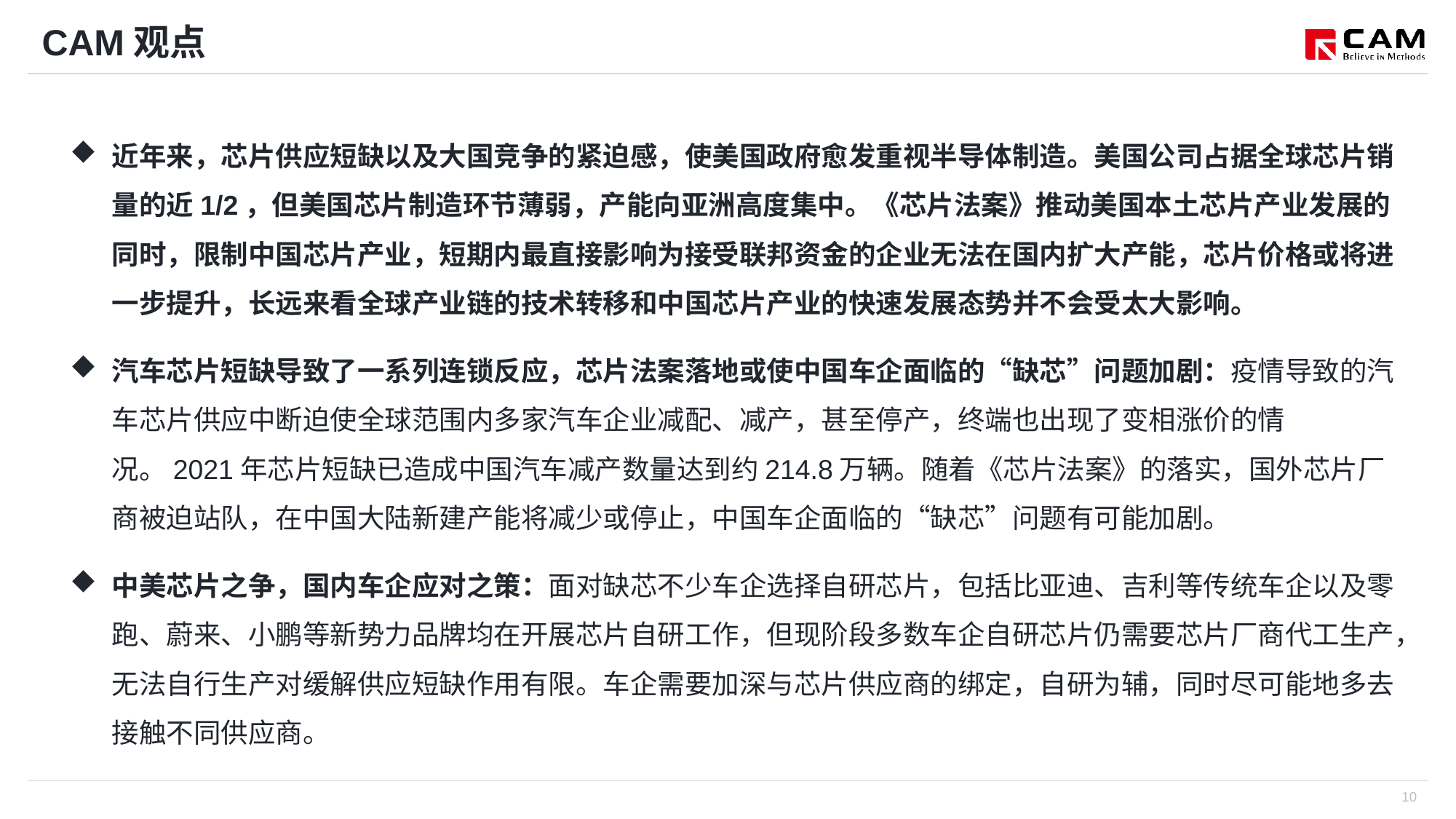

# CAM观点
近年来，芯片供应短缺以及大国竞争的紧迫感，使美国政府愈发重视半导体制造。美国公司占据全球芯片销量的近1/2，但美国芯片制造环节薄弱，产能向亚洲高度集中。《芯片法案》推动美国本土芯片产业发展的同时，限制中国芯片产业，短期内最直接影响为接受联邦资金的企业无法在国内扩大产能，芯片价格或将进一步提升，长远来看全球产业链的技术转移和中国芯片产业的快速发展态势并不会受太大影响。
汽车芯片短缺导致了一系列连锁反应，芯片法案落地或使中国车企面临的“缺芯”问题加剧：疫情导致的汽车芯片供应中断迫使全球范围内多家汽车企业减配、减产，甚至停产，终端也出现了变相涨价的情况。2021年芯片短缺已造成中国汽车减产数量达到约214.8万辆。随着《芯片法案》的落实，国外芯片厂商被迫站队，在中国大陆新建产能将减少或停止，中国车企面临的“缺芯”问题有可能加剧。
中美芯片之争，国内车企应对之策：面对缺芯不少车企选择自研芯片，包括比亚迪、吉利等传统车企以及零跑、蔚来、小鹏等新势力品牌均在开展芯片自研工作，但现阶段多数车企自研芯片仍需要芯片厂商代工生产，无法自行生产对缓解供应短缺作用有限。车企需要加深与芯片供应商的绑定，自研为辅，同时尽可能地多去接触不同供应商。
10